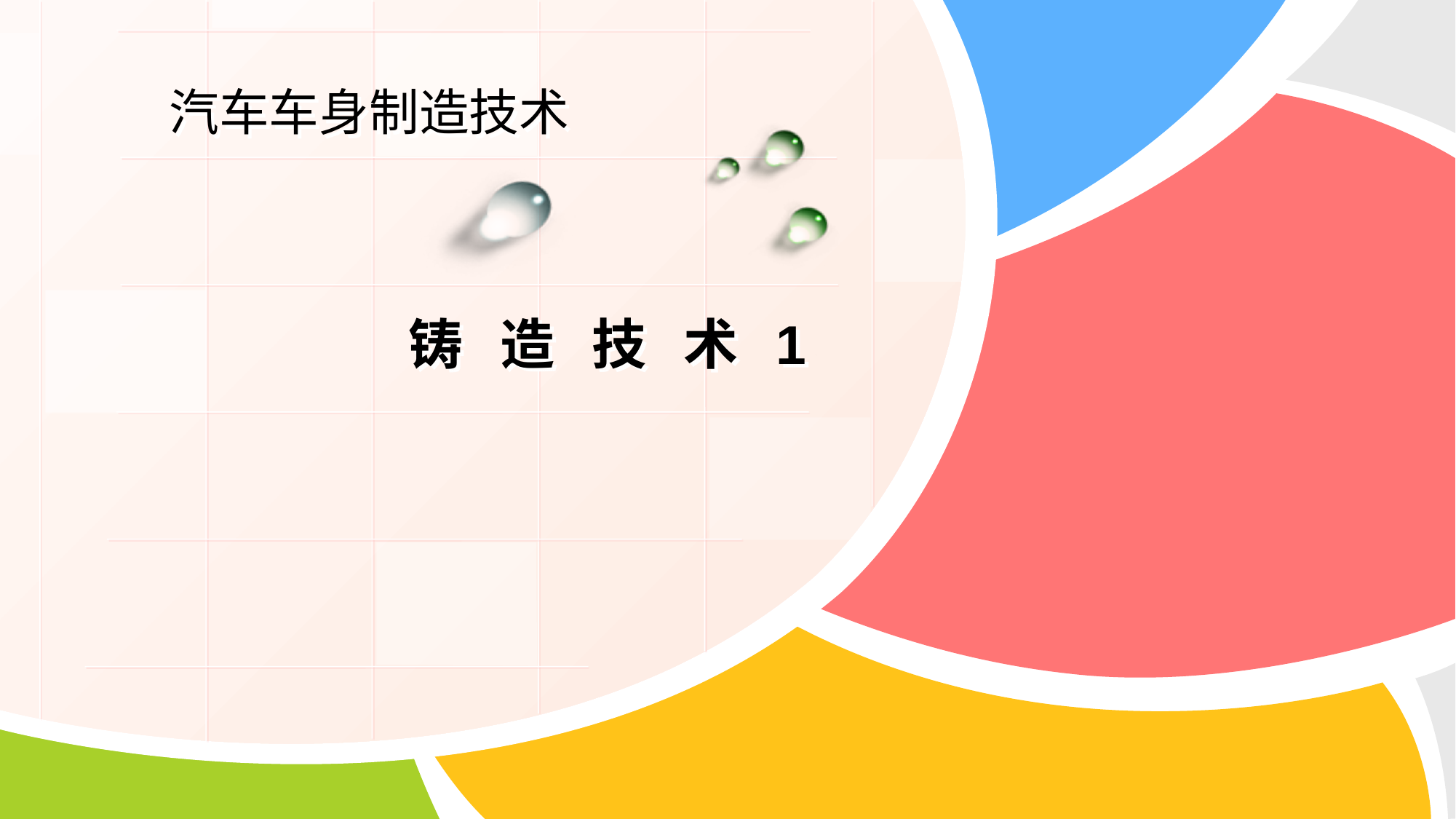

# 汽车车身制造技术
   铸   造   技   术  1